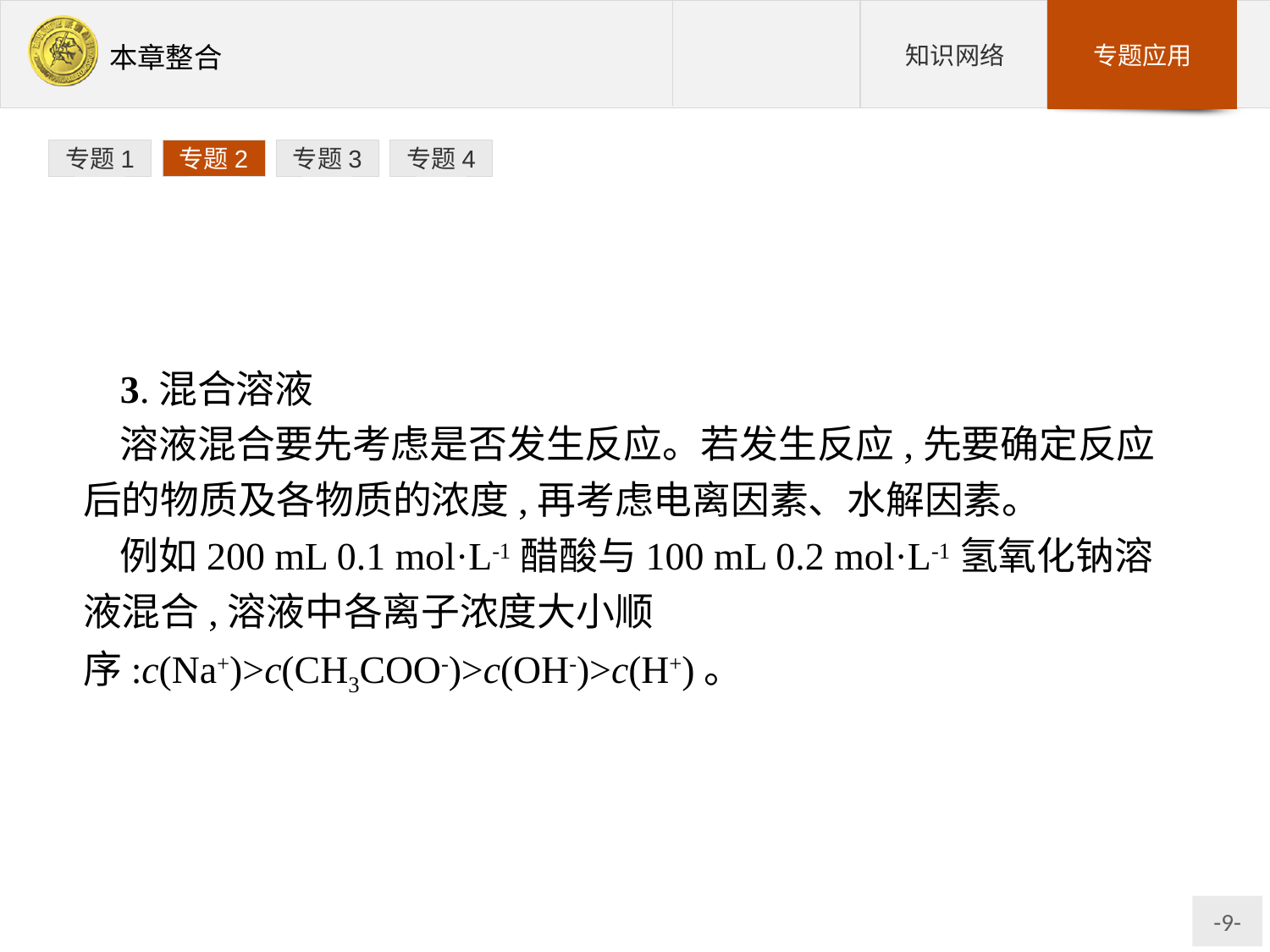

专题1
专题2
专题3
专题4
3.混合溶液
溶液混合要先考虑是否发生反应。若发生反应,先要确定反应后的物质及各物质的浓度,再考虑电离因素、水解因素。
例如200 mL 0.1 mol·L-1醋酸与100 mL 0.2 mol·L-1氢氧化钠溶液混合,溶液中各离子浓度大小顺序:c(Na+)>c(CH3COO-)>c(OH-)>c(H+)。